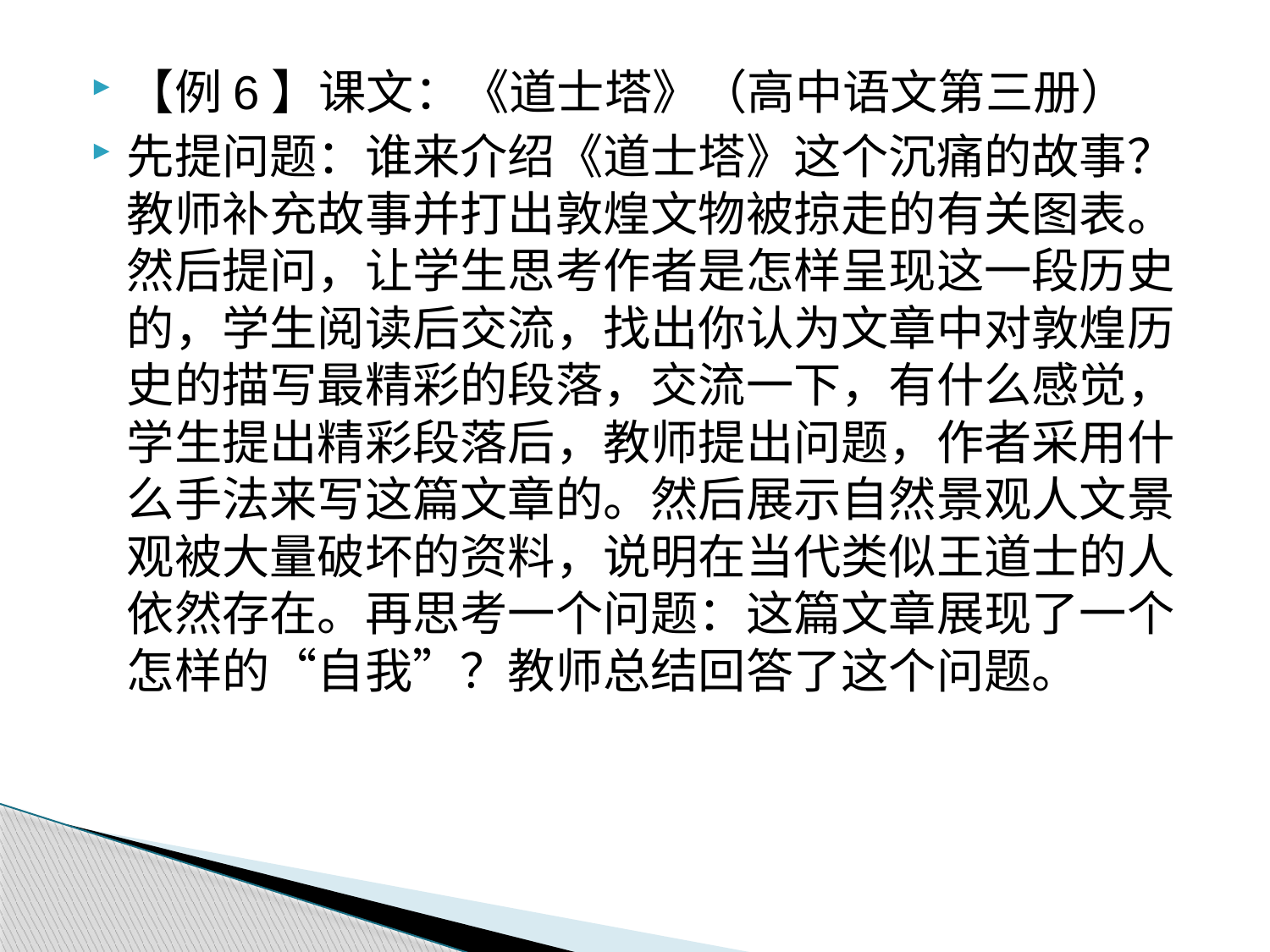

【例6】课文：《道士塔》（高中语文第三册）
先提问题：谁来介绍《道士塔》这个沉痛的故事？教师补充故事并打出敦煌文物被掠走的有关图表。然后提问，让学生思考作者是怎样呈现这一段历史的，学生阅读后交流，找出你认为文章中对敦煌历史的描写最精彩的段落，交流一下，有什么感觉，学生提出精彩段落后，教师提出问题，作者采用什么手法来写这篇文章的。然后展示自然景观人文景观被大量破坏的资料，说明在当代类似王道士的人依然存在。再思考一个问题：这篇文章展现了一个怎样的“自我”？教师总结回答了这个问题。